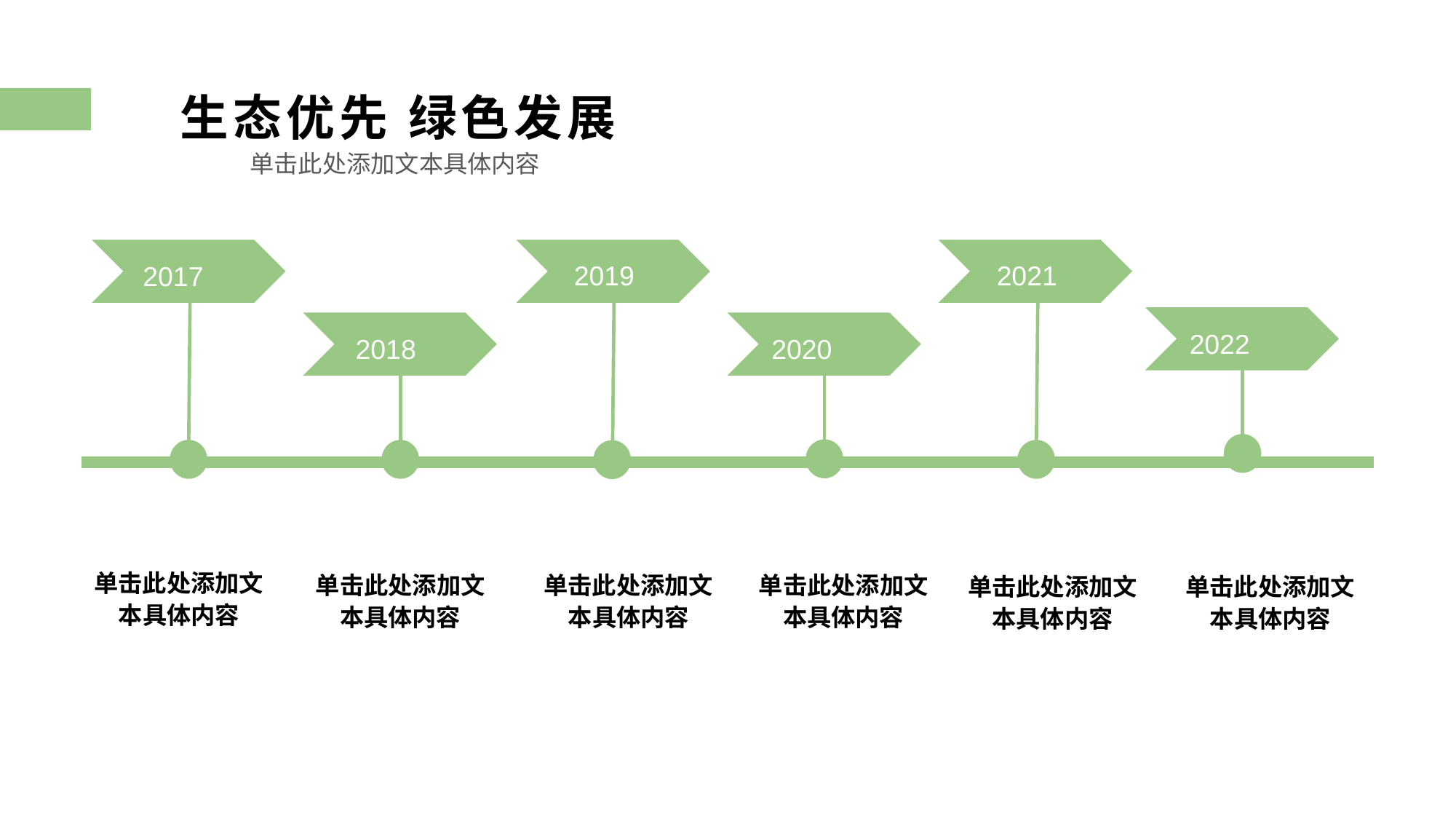

生态优先 绿色发展
单击此处添加文本具体内容

2021

2019

2017

2018

2020

2022

单击此处添加文本具体内容
单击此处添加文本具体内容
单击此处添加文本具体内容
单击此处添加文本具体内容
单击此处添加文本具体内容
单击此处添加文本具体内容

PPT下载 http://www.1ppt.com/xiazai/